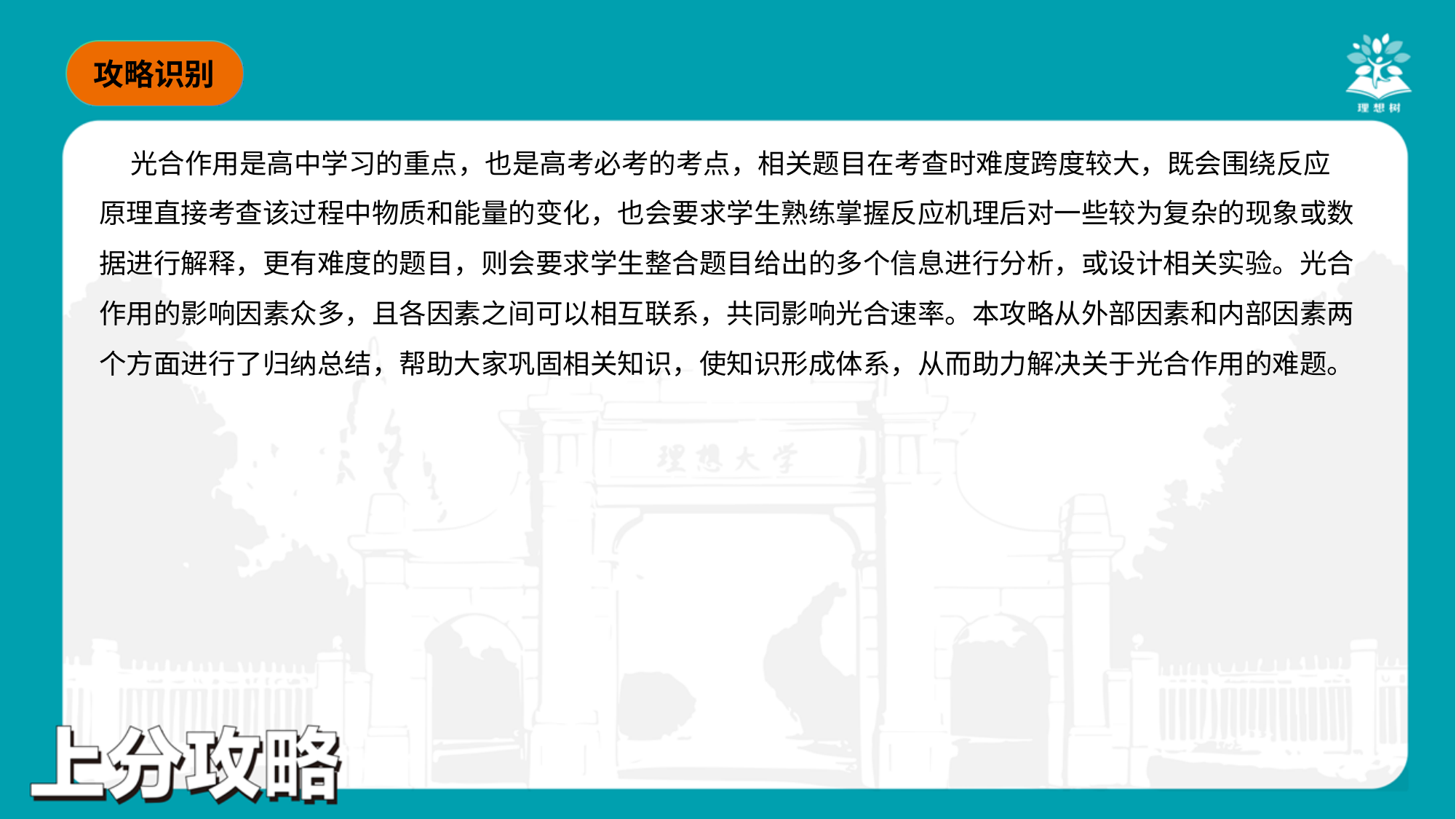

光合作用是高中学习的重点，也是高考必考的考点，相关题目在考查时难度跨度较大，既会围绕反应
原理直接考查该过程中物质和能量的变化，也会要求学生熟练掌握反应机理后对一些较为复杂的现象或数
据进行解释，更有难度的题目，则会要求学生整合题目给出的多个信息进行分析，或设计相关实验。光合
作用的影响因素众多，且各因素之间可以相互联系，共同影响光合速率。本攻略从外部因素和内部因素两
个方面进行了归纳总结，帮助大家巩固相关知识，使知识形成体系，从而助力解决关于光合作用的难题。